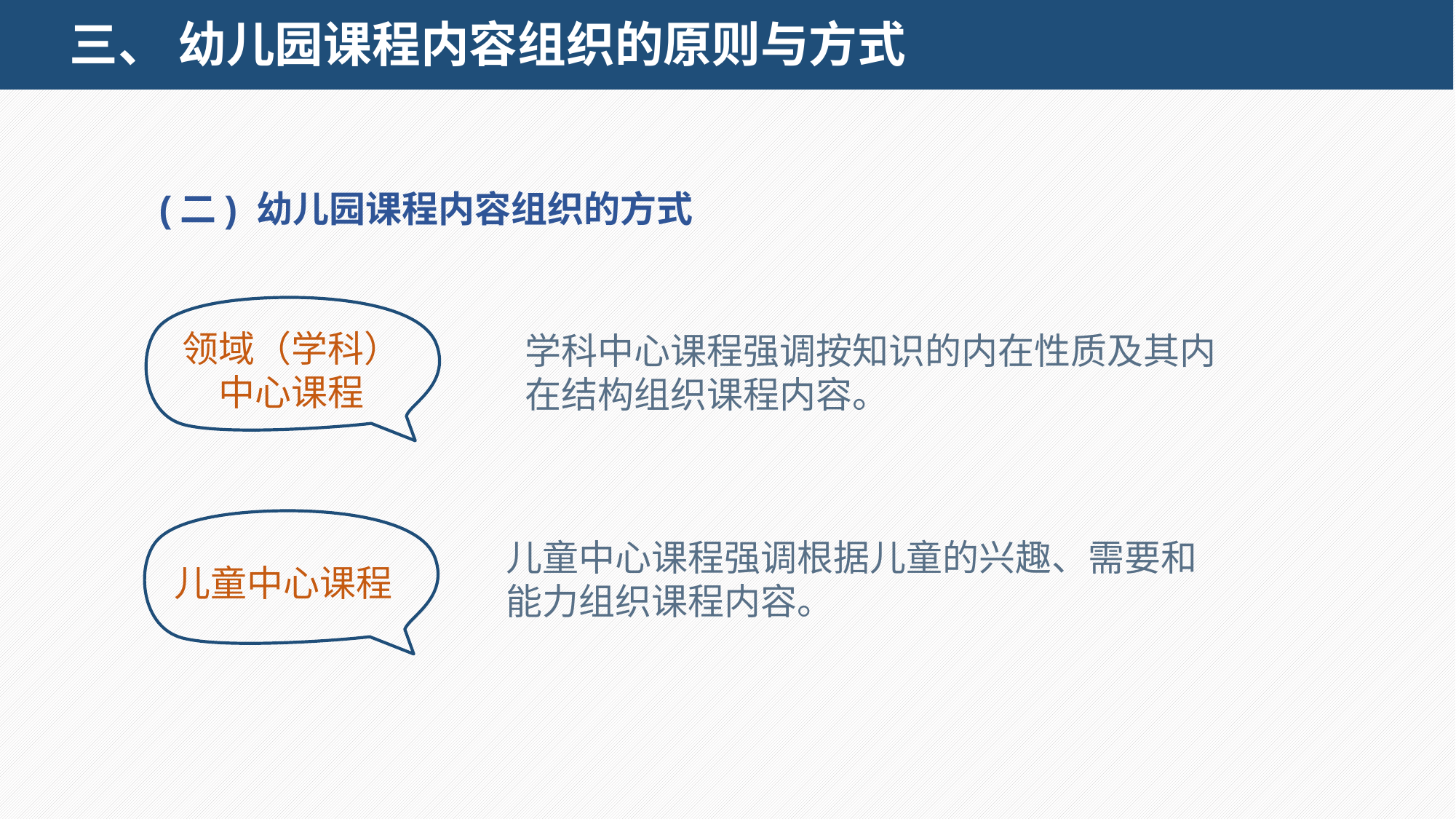

# 三、 幼儿园课程内容组织的原则与方式
(二) 幼儿园课程内容组织的方式

领域（学科）中心课程
学科中心课程强调按知识的内在性质及其内在结构组织课程内容。

儿童中心课程强调根据儿童的兴趣、需要和能力组织课程内容。
儿童中心课程